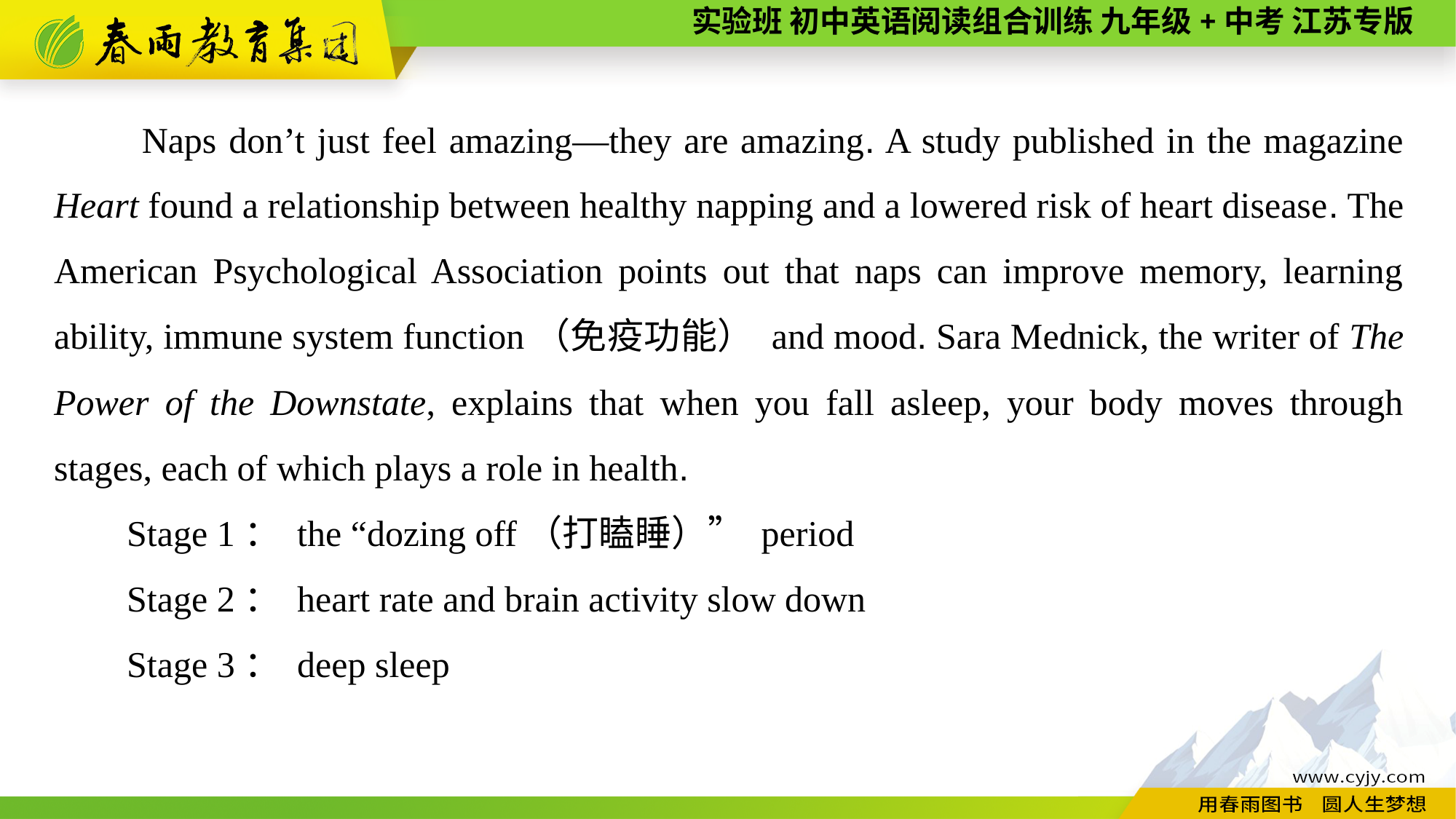

Naps don’t just feel amazing—they are amazing. A study published in the magazine Heart found a relationship between healthy napping and a lowered risk of heart disease. The American Psychological Association points out that naps can improve memory, learning ability, immune system function（免疫功能） and mood. Sara Mednick, the writer of The Power of the Downstate, explains that when you fall asleep, your body moves through stages, each of which plays a role in health.
Stage 1： the “dozing off（打瞌睡）” period
Stage 2： heart rate and brain activity slow down
Stage 3： deep sleep